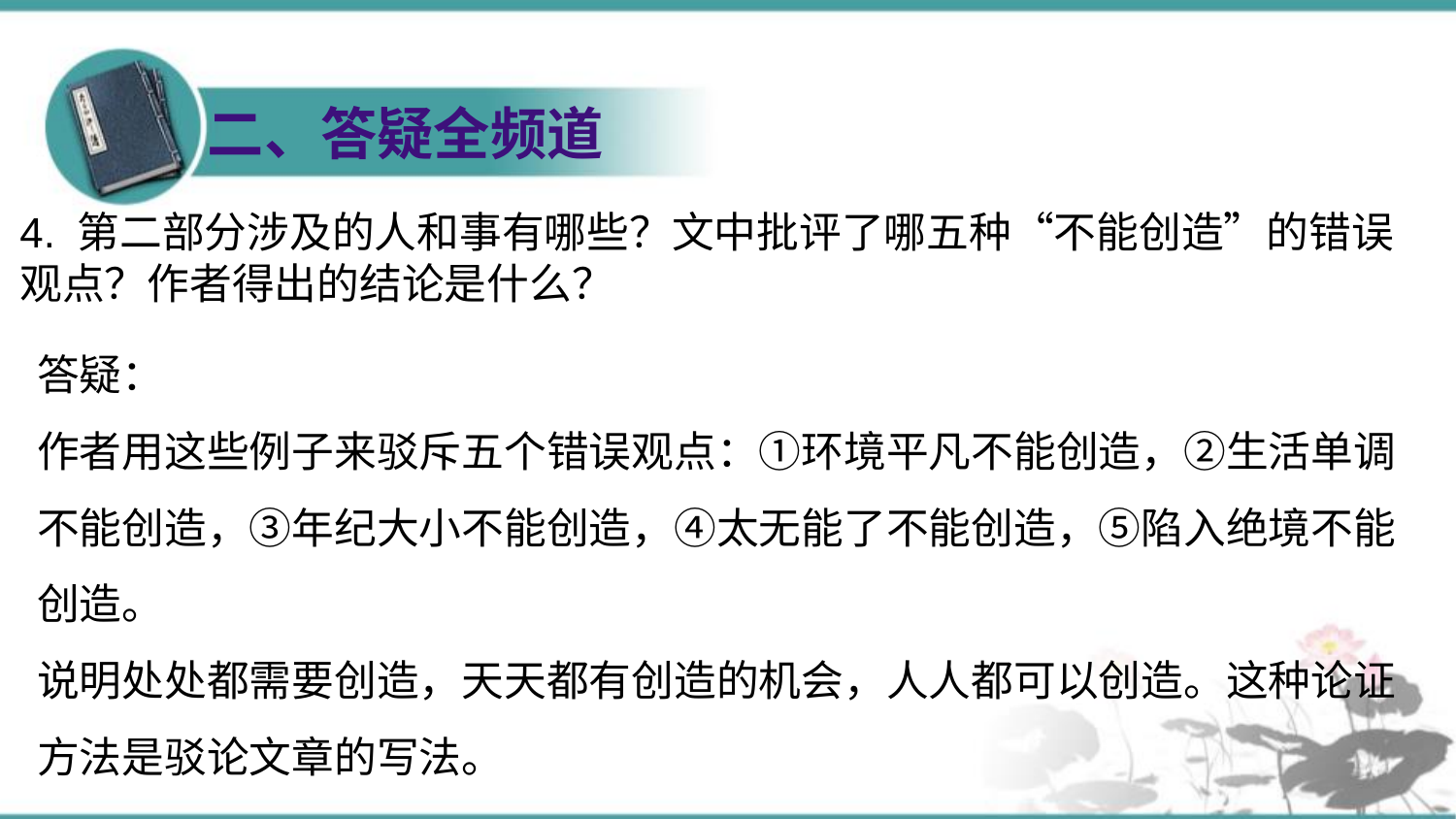

二、答疑全频道
4. 第二部分涉及的人和事有哪些？文中批评了哪五种“不能创造”的错误观点？作者得出的结论是什么？
答疑：
作者用这些例子来驳斥五个错误观点：①环境平凡不能创造，②生活单调不能创造，③年纪大小不能创造，④太无能了不能创造，⑤陷入绝境不能创造。
说明处处都需要创造，天天都有创造的机会，人人都可以创造。这种论证方法是驳论文章的写法。